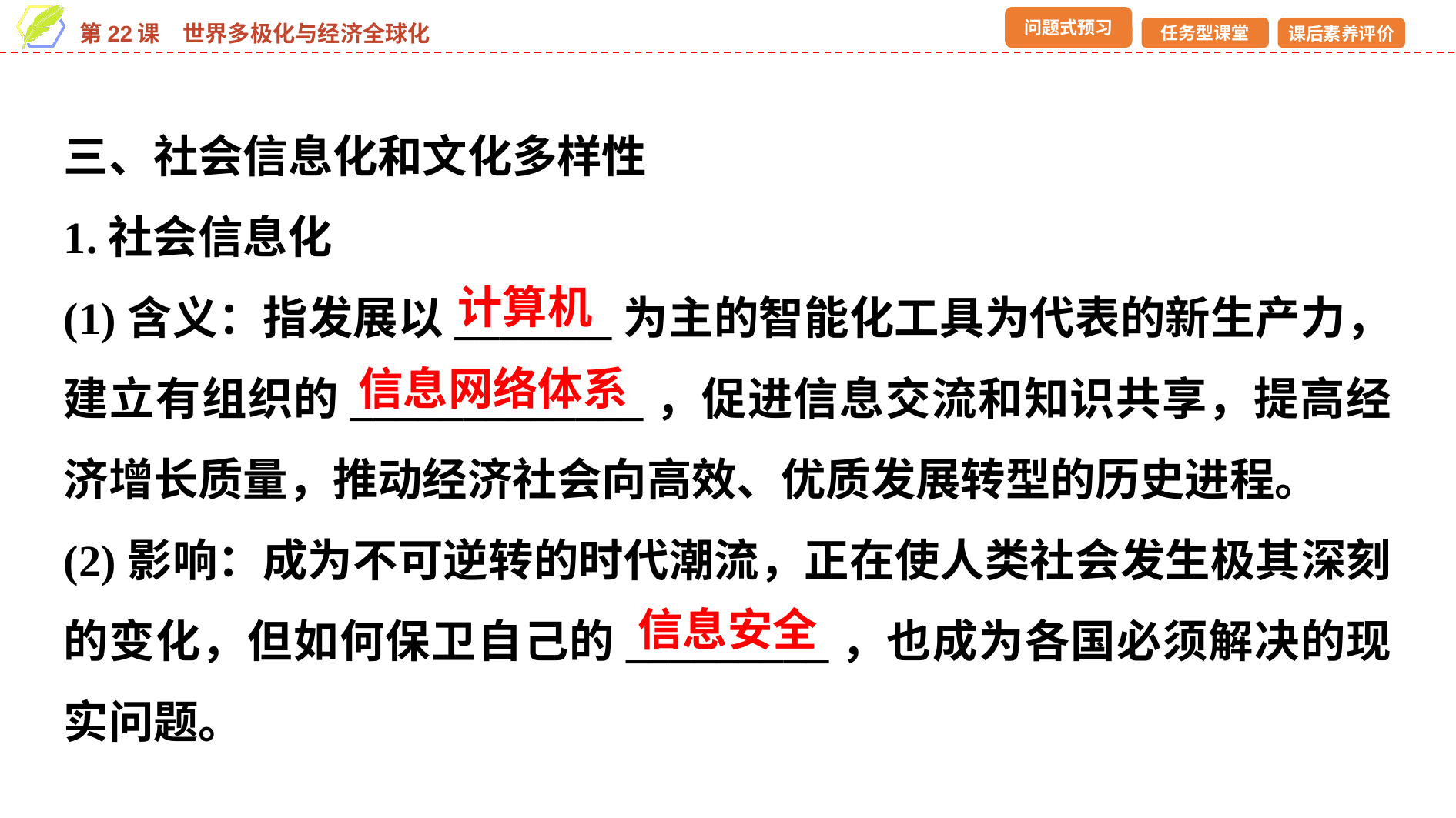

三、社会信息化和文化多样性
1.社会信息化
(1)含义：指发展以_______为主的智能化工具为代表的新生产力，建立有组织的_____________，促进信息交流和知识共享，提高经济增长质量，推动经济社会向高效、优质发展转型的历史进程。
(2)影响：成为不可逆转的时代潮流，正在使人类社会发生极其深刻的变化，但如何保卫自己的_________，也成为各国必须解决的现实问题。
计算机
信息网络体系
信息安全